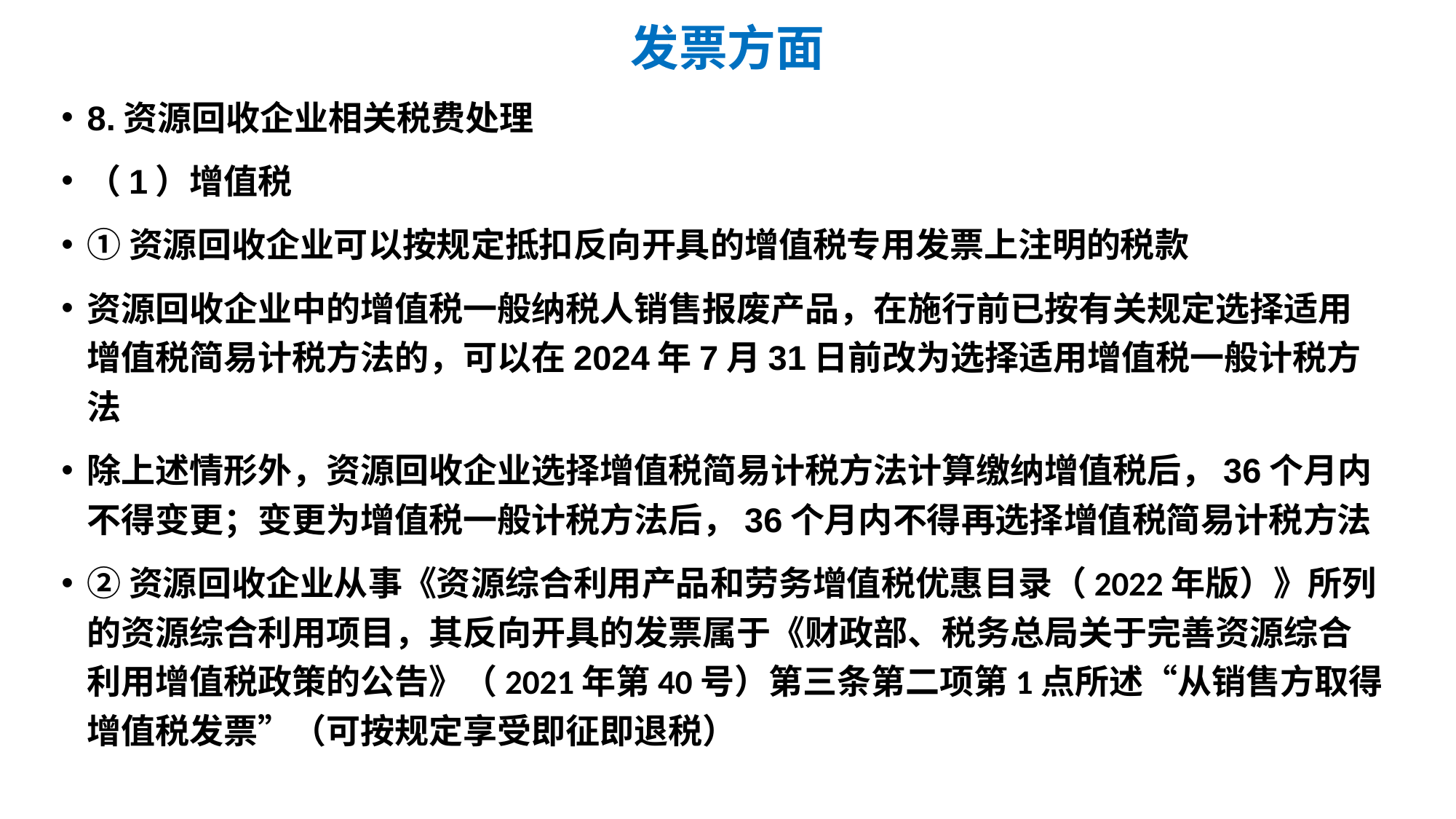

# 发票方面
8.资源回收企业相关税费处理
（1）增值税
①资源回收企业可以按规定抵扣反向开具的增值税专用发票上注明的税款
资源回收企业中的增值税一般纳税人销售报废产品，在施行前已按有关规定选择适用增值税简易计税方法的，可以在2024年7月31日前改为选择适用增值税一般计税方法
除上述情形外，资源回收企业选择增值税简易计税方法计算缴纳增值税后，36个月内不得变更；变更为增值税一般计税方法后，36个月内不得再选择增值税简易计税方法
②资源回收企业从事《资源综合利用产品和劳务增值税优惠目录（2022年版）》所列的资源综合利用项目，其反向开具的发票属于《财政部、税务总局关于完善资源综合利用增值税政策的公告》（2021年第40号）第三条第二项第1点所述“从销售方取得增值税发票”（可按规定享受即征即退税）